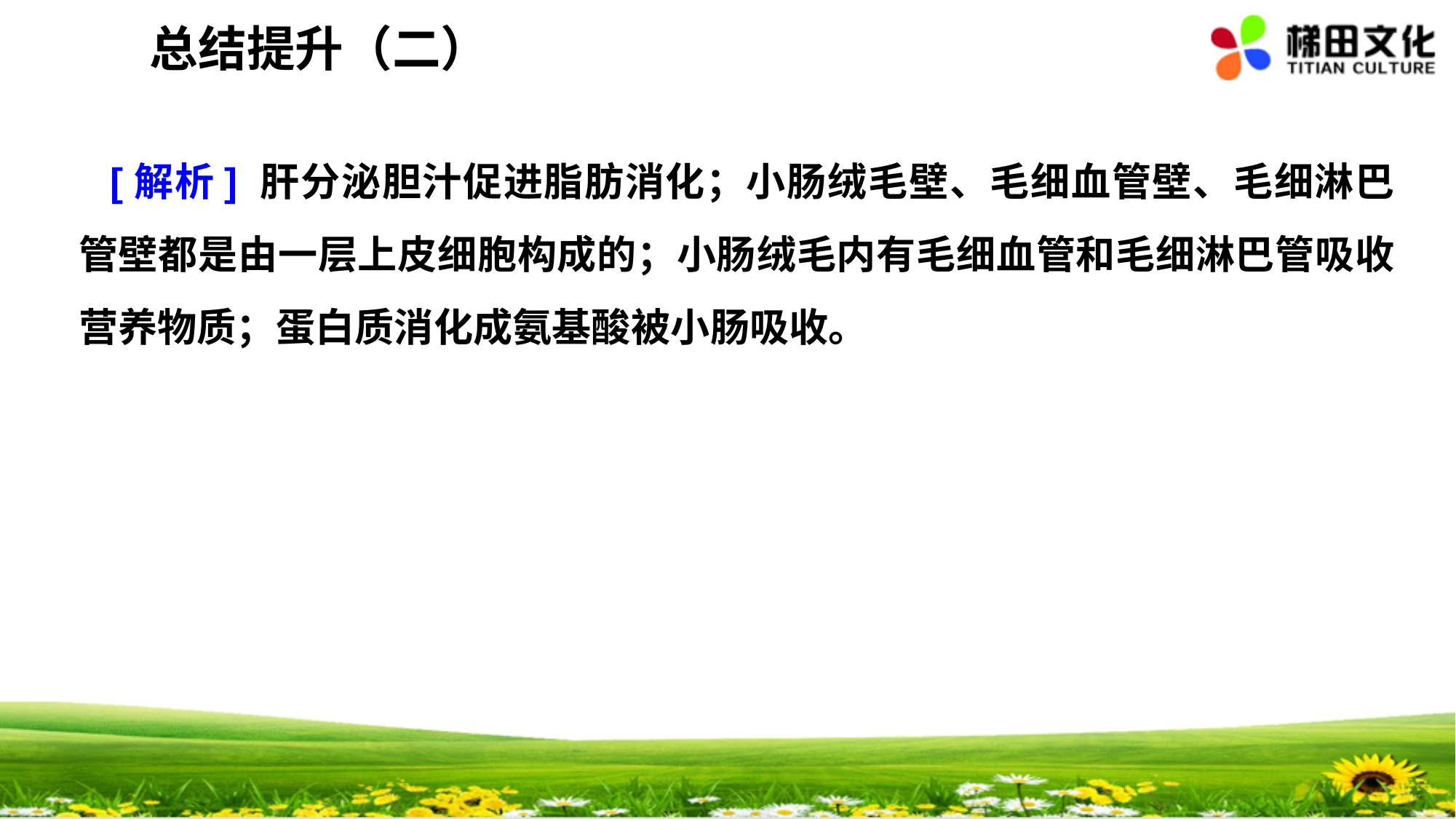

总结提升（二）
[解析] 肝分泌胆汁促进脂肪消化；小肠绒毛壁、毛细血管壁、毛细淋巴管壁都是由一层上皮细胞构成的；小肠绒毛内有毛细血管和毛细淋巴管吸收营养物质；蛋白质消化成氨基酸被小肠吸收。